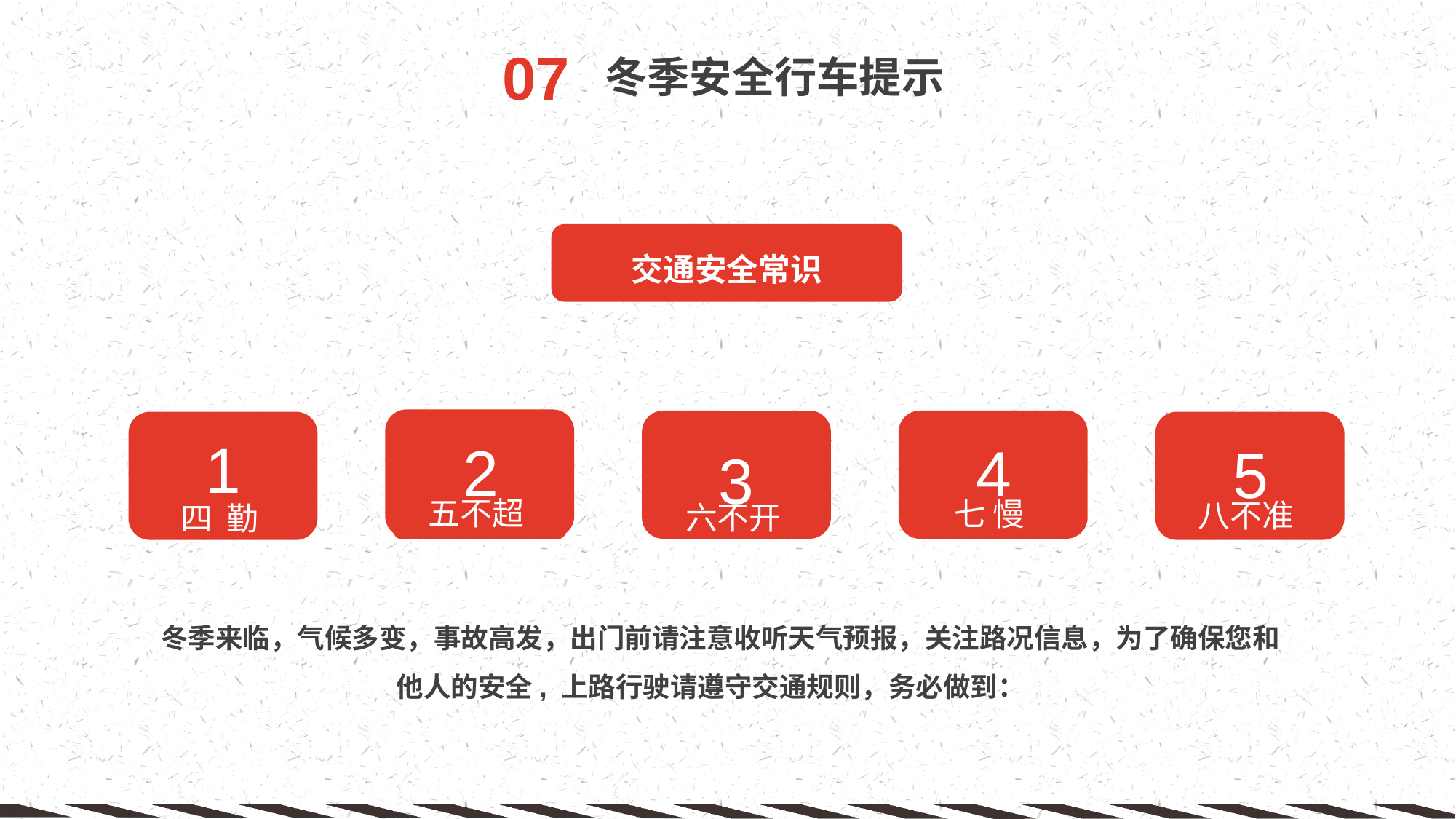

交通安全常识

2
五不超

4
七 慢

3
六不开

1
四  勤

5
八不准
 冬季来临，气候多变，事故高发，出门前请注意收听天气预报，关注路况信息，为了确保您和他人的安全, 上路行驶请遵守交通规则，务必做到：